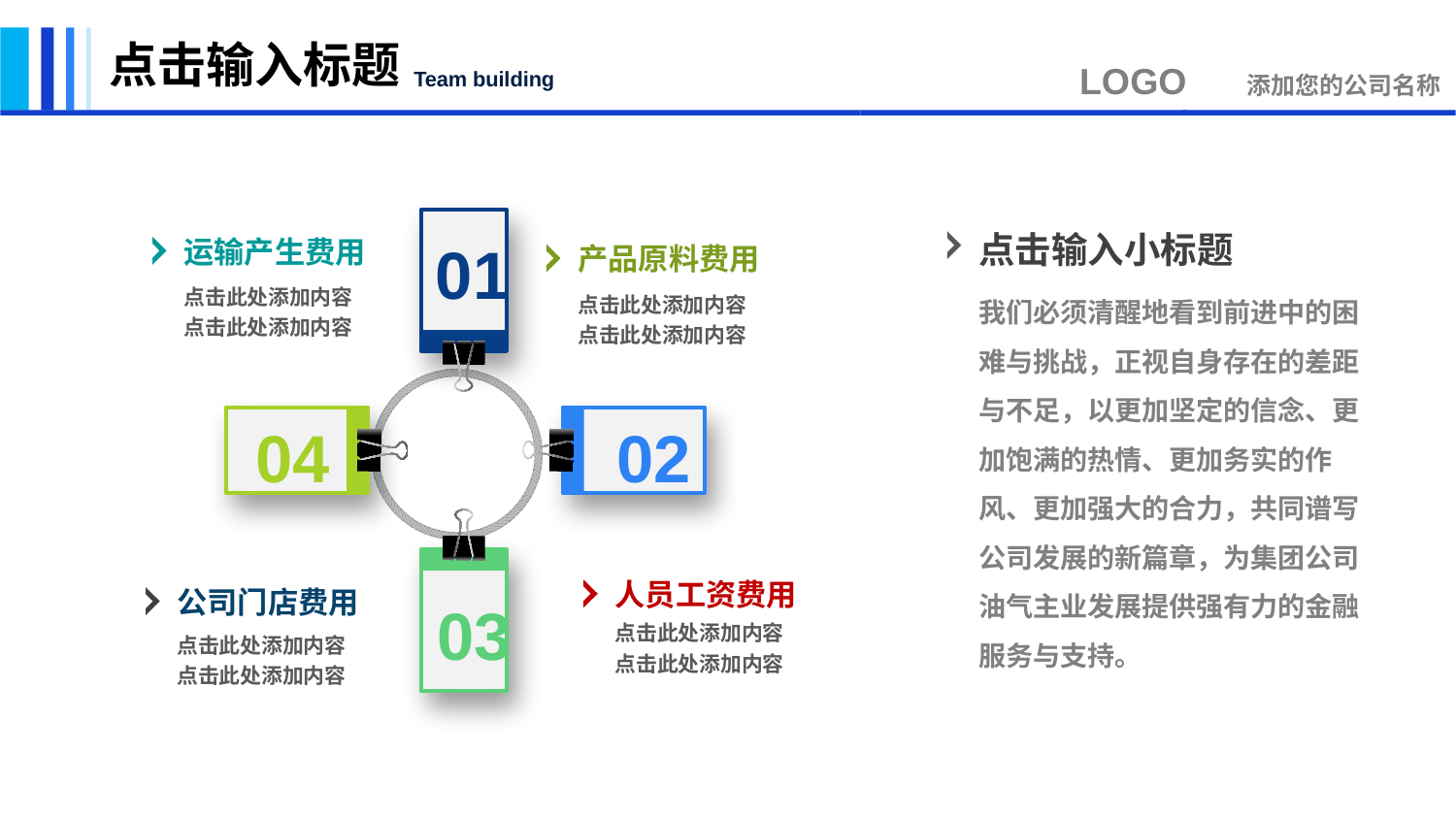

点击输入标题
LOGO     添加您的公司名称
Team building

01

点击输入小标题
运输产生费用

点击此处添加内容
点击此处添加内容

产品原料费用

点击此处添加内容
点击此处添加内容
我们必须清醒地看到前进中的困难与挑战，正视自身存在的差距与不足，以更加坚定的信念、更加饱满的热情、更加务实的作风、更加强大的合力，共同谱写公司发展的新篇章，为集团公司油气主业发展提供强有力的金融服务与支持。

04

02

03
人员工资费用

点击此处添加内容
点击此处添加内容
公司门店费用

点击此处添加内容
点击此处添加内容